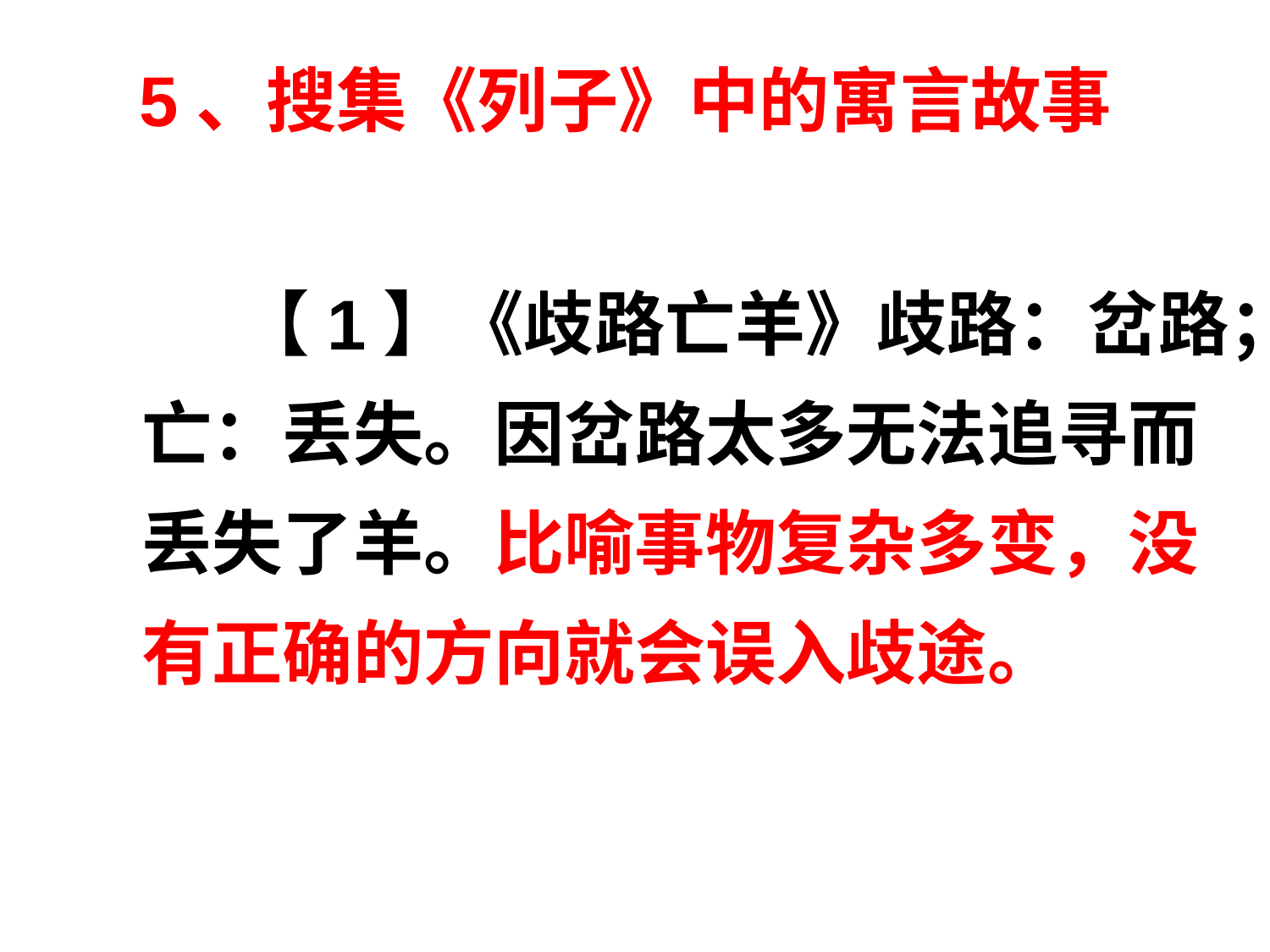

# 5、搜集《列子》中的寓言故事
        【1】《歧路亡羊》歧路：岔路；亡：丢失。因岔路太多无法追寻而丢失了羊。比喻事物复杂多变，没有正确的方向就会误入歧途。